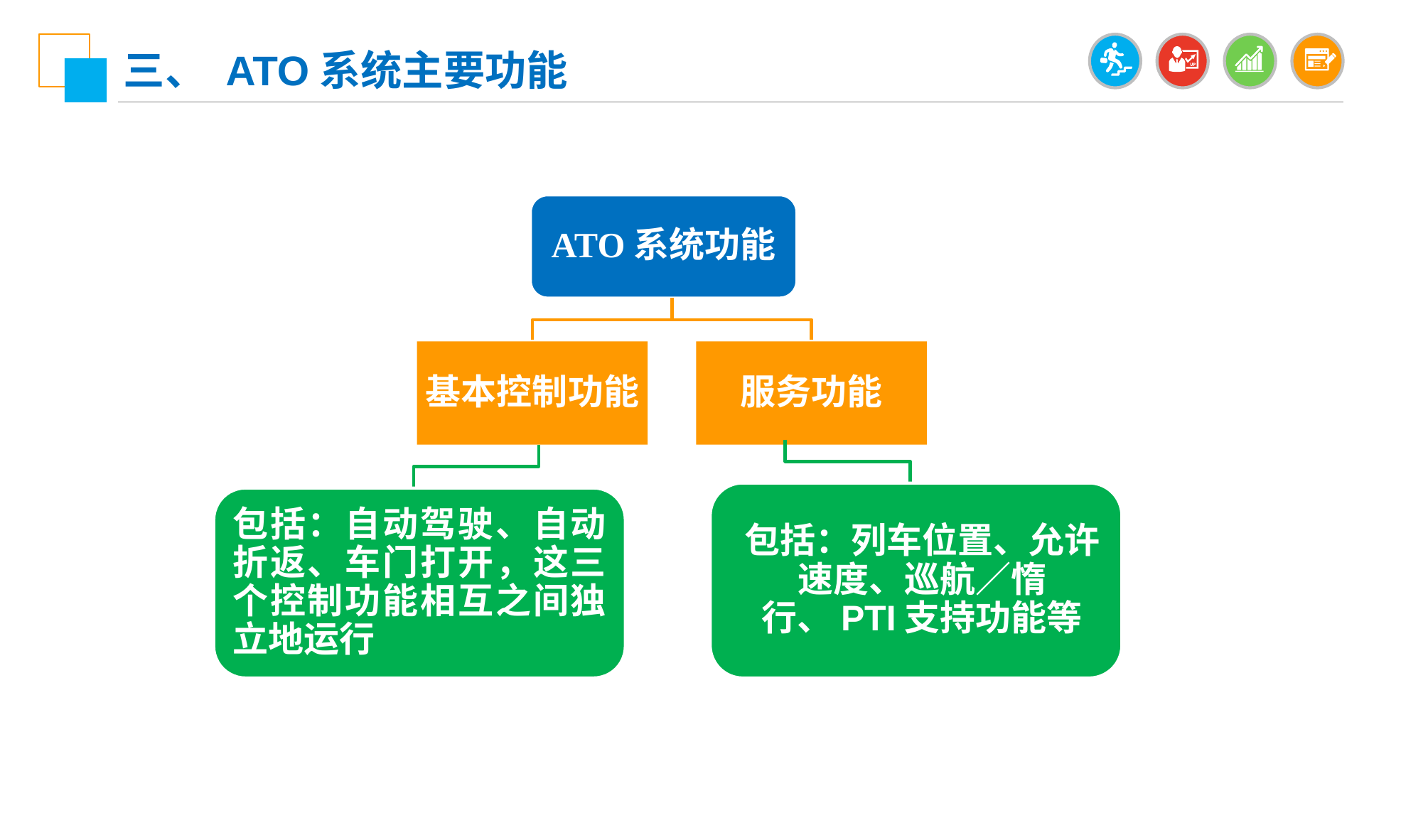

三、 ATO系统主要功能

ATO系统功能

基本控制功能

服务功能

包括：列车位置、允许速度、巡航／惰行、PTI支持功能等

包括：自动驾驶、自动折返、车门打开，这三个控制功能相互之间独立地运行